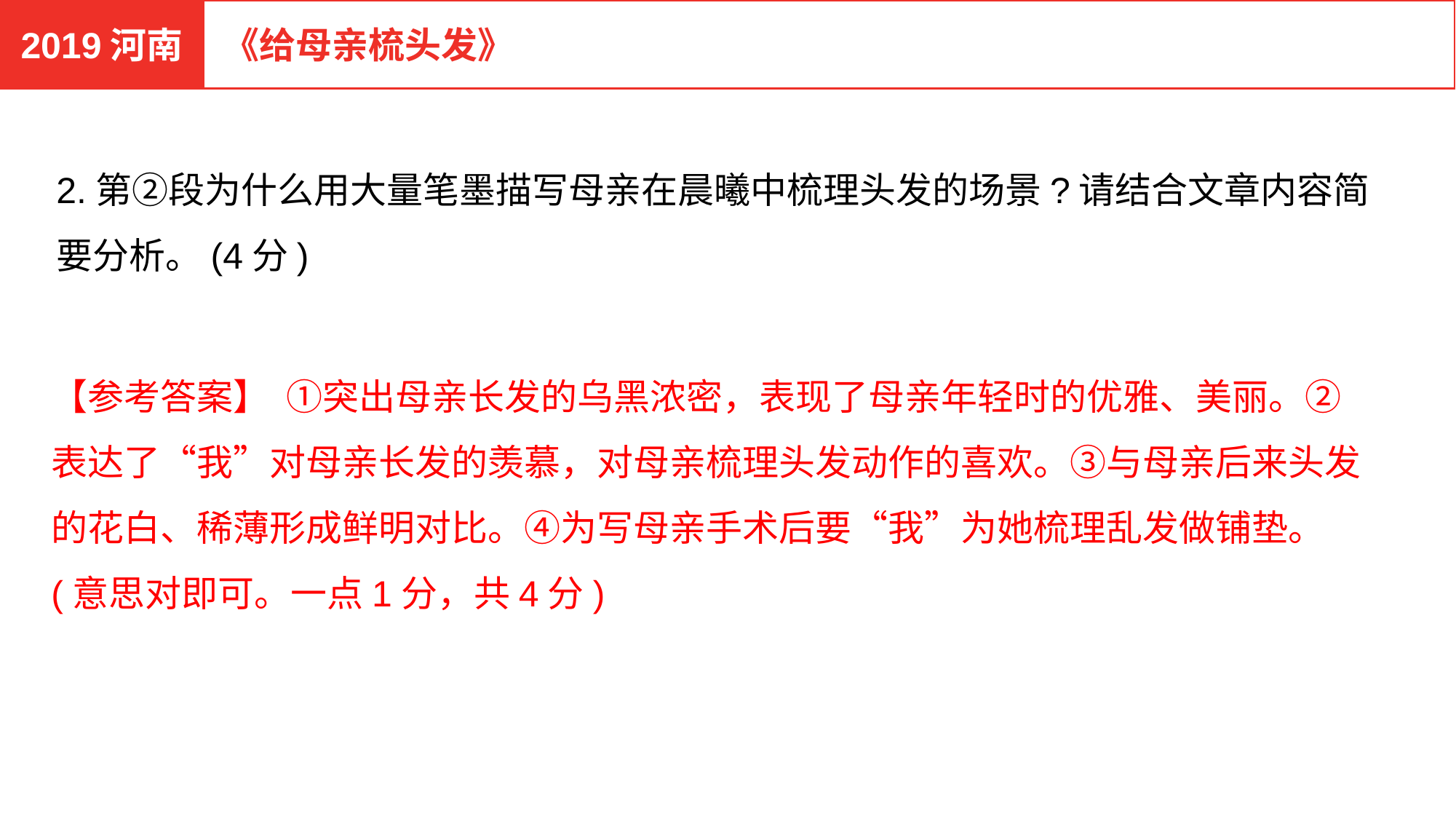

2019河南
《给母亲梳头发》
2.第②段为什么用大量笔墨描写母亲在晨曦中梳理头发的场景?请结合文章内容简要分析。(4分)
【参考答案】  ①突出母亲长发的乌黑浓密，表现了母亲年轻时的优雅、美丽。②表达了“我”对母亲长发的羡慕，对母亲梳理头发动作的喜欢。③与母亲后来头发的花白、稀薄形成鲜明对比。④为写母亲手术后要“我”为她梳理乱发做铺垫。(意思对即可。一点1分，共4分)